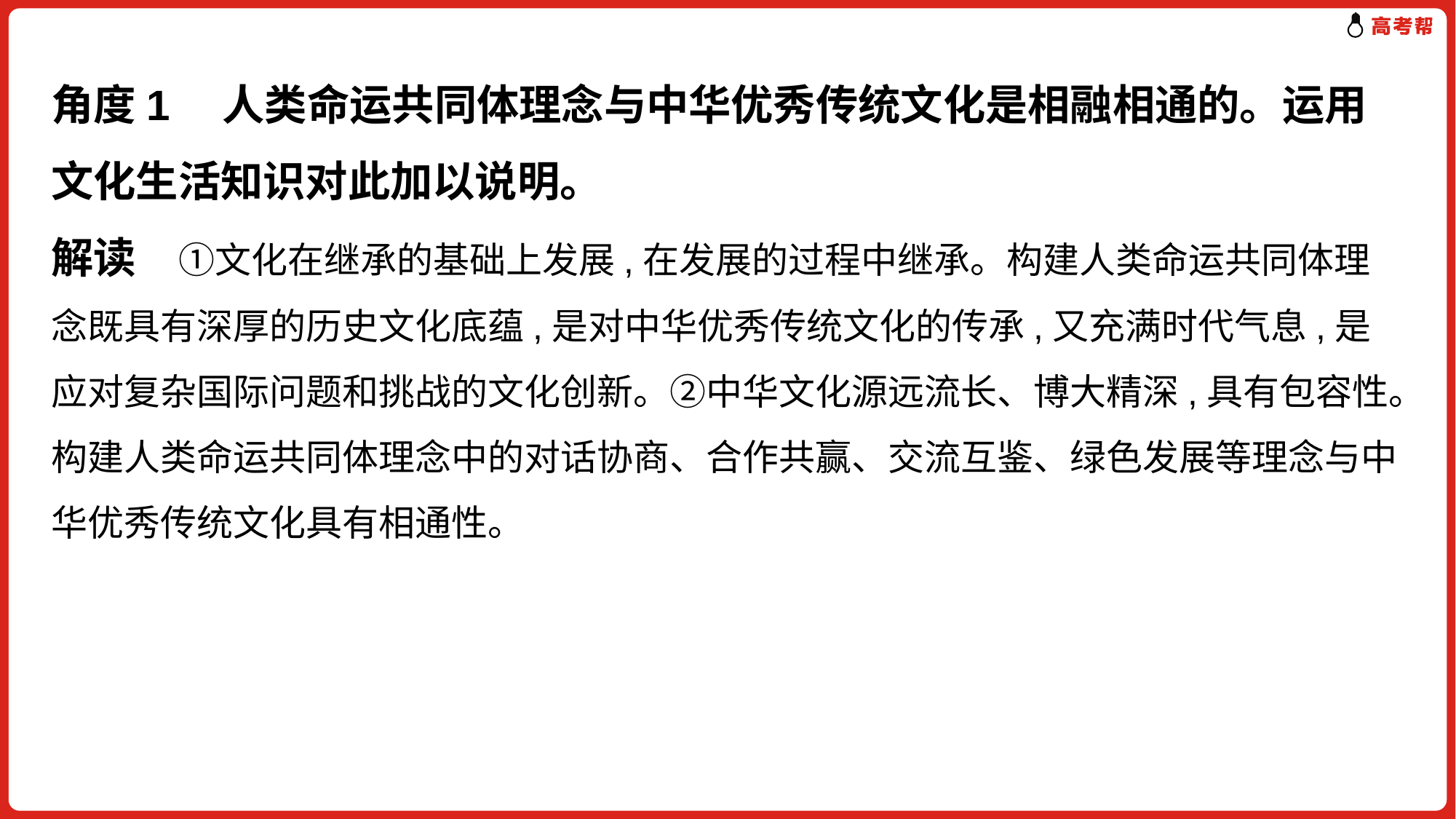

# 角度1　人类命运共同体理念与中华优秀传统文化是相融相通的。运用文化生活知识对此加以说明。 解读　①文化在继承的基础上发展,在发展的过程中继承。构建人类命运共同体理念既具有深厚的历史文化底蕴,是对中华优秀传统文化的传承,又充满时代气息,是应对复杂国际问题和挑战的文化创新。②中华文化源远流长、博大精深,具有包容性。构建人类命运共同体理念中的对话协商、合作共赢、交流互鉴、绿色发展等理念与中华优秀传统文化具有相通性。